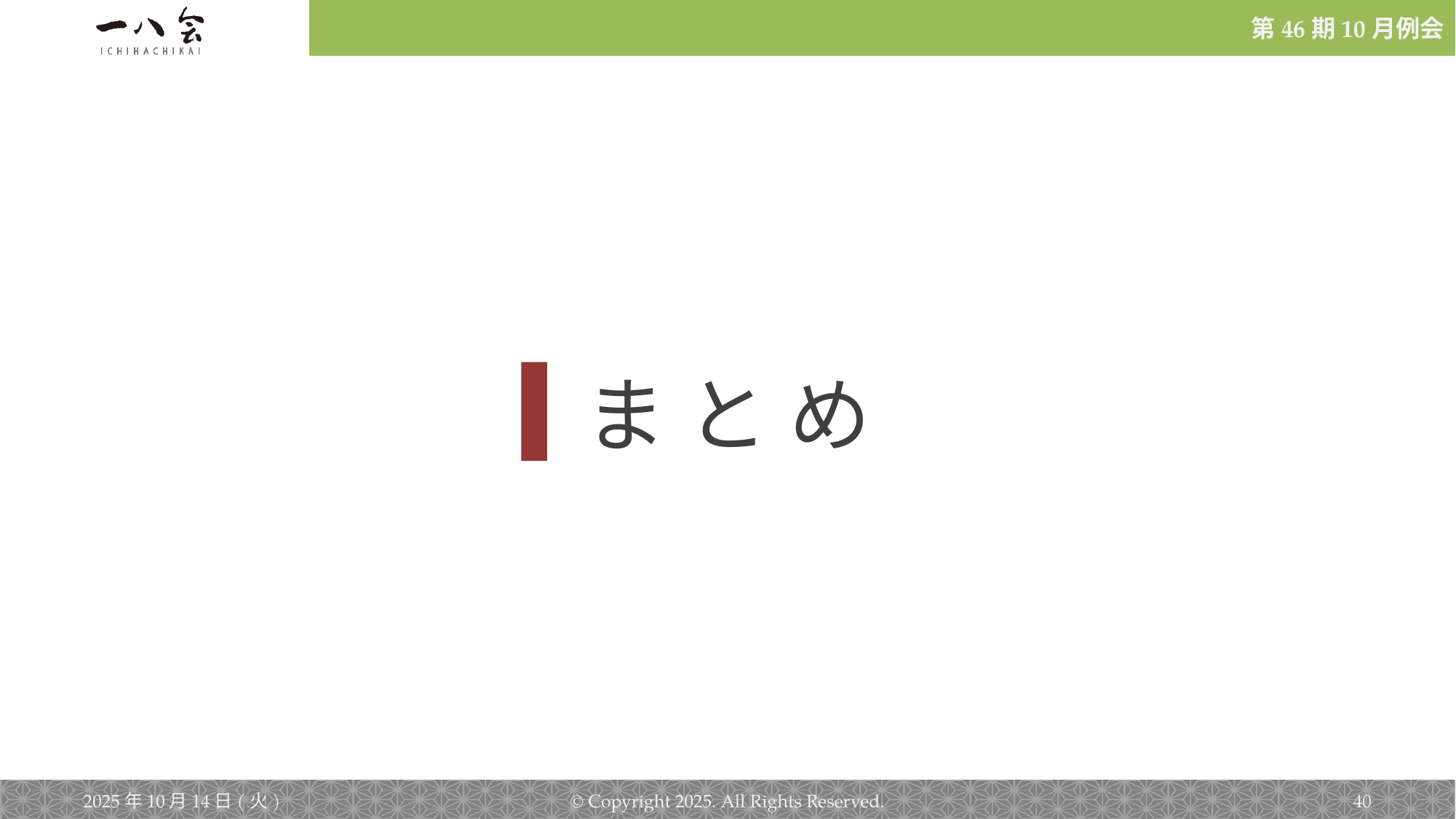

ま と め

2025年10月14日(火)
© Copyright 2025. All Rights Reserved.
40